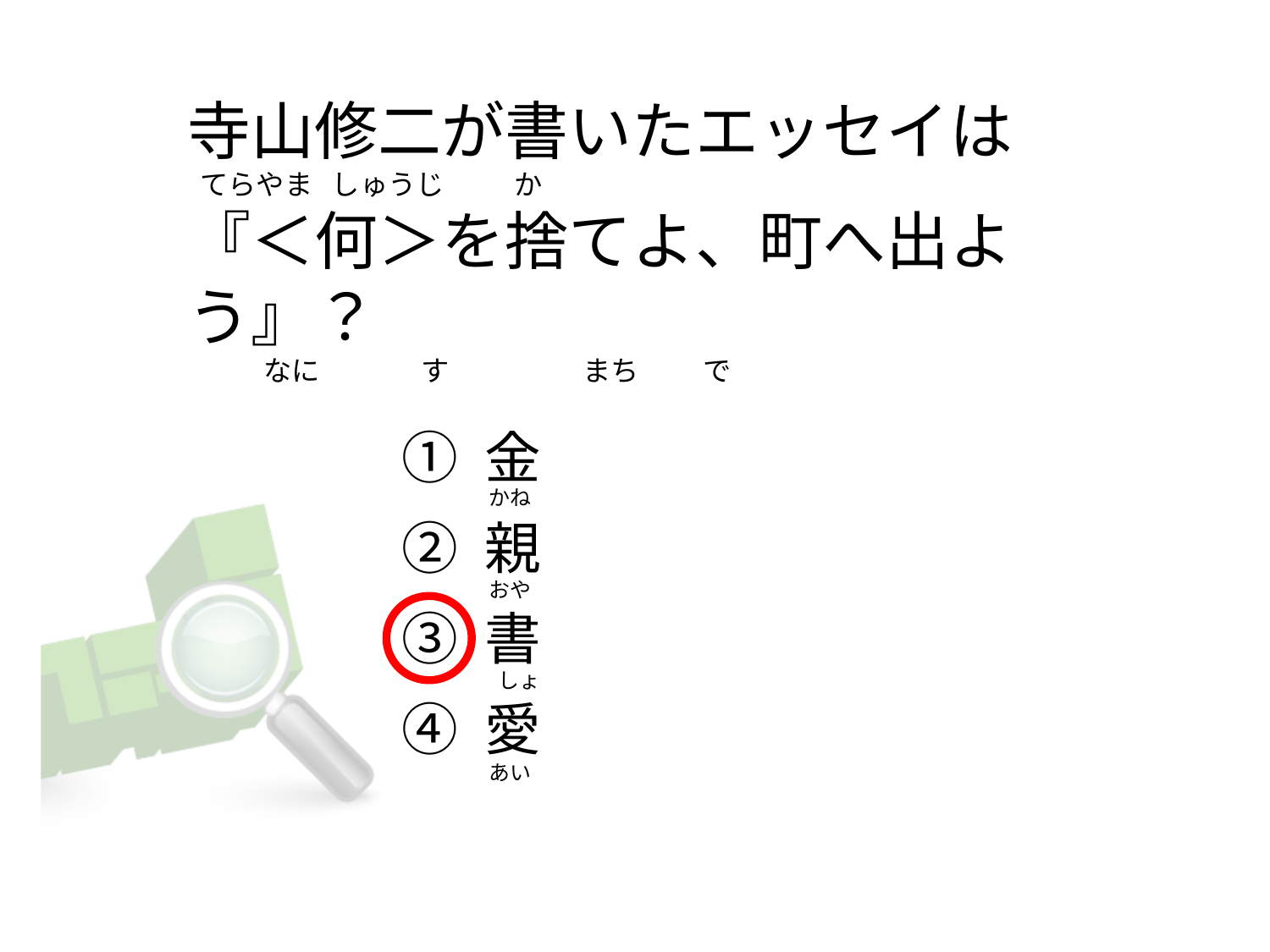

# 寺山修二が書いたエッセイは   てらやま   しゅうじ           か 『＜何＞を捨てよ、町へ出よう』？             なに                す                     まち          で
① 金
② 親
③ 書
④ 愛
 かね
 おや

   しょ
 あい